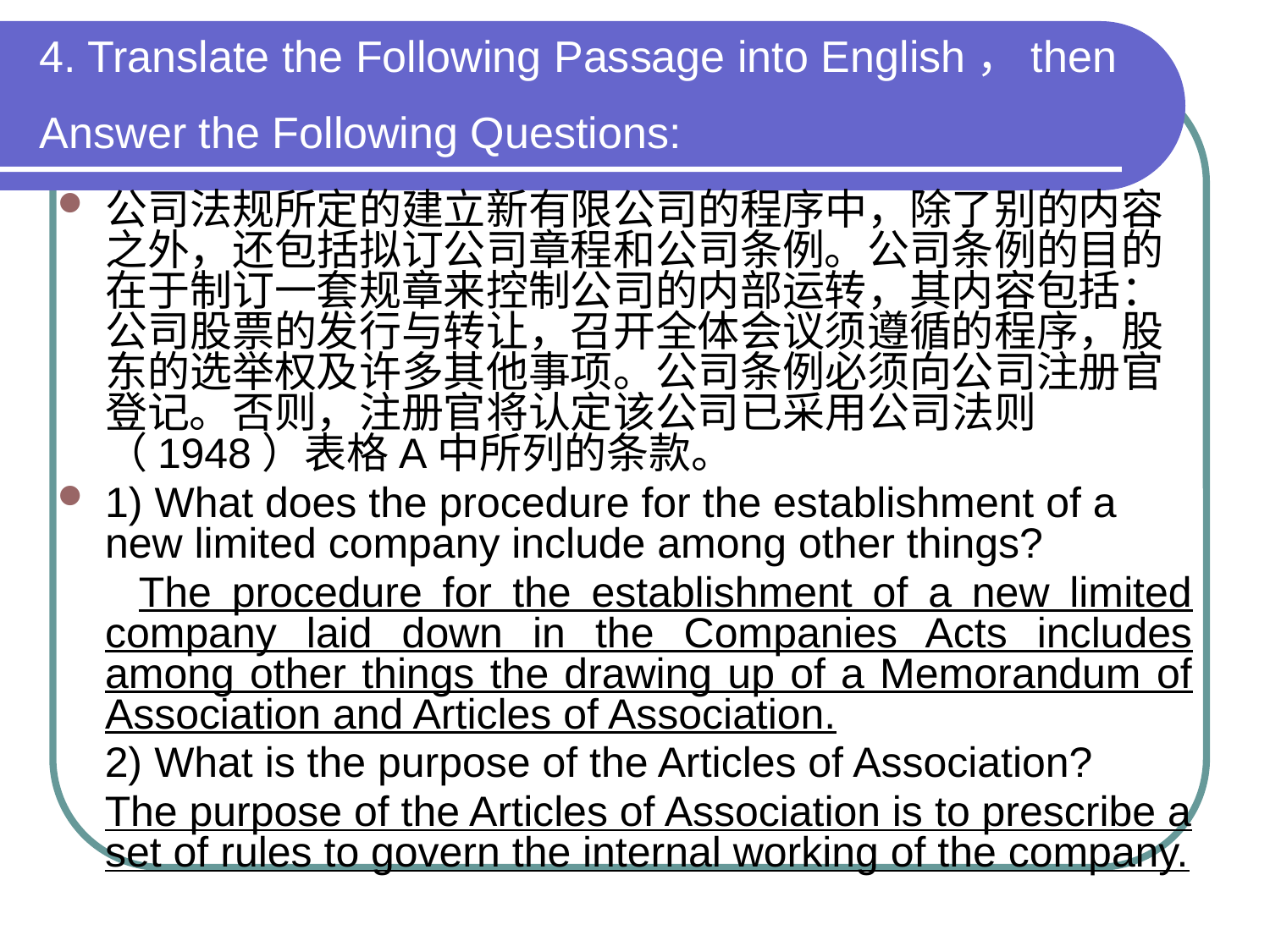

4. Translate the Following Passage into English，then Answer the Following Questions:
公司法规所定的建立新有限公司的程序中，除了别的内容之外，还包括拟订公司章程和公司条例。公司条例的目的在于制订一套规章来控制公司的内部运转，其内容包括：公司股票的发行与转让，召开全体会议须遵循的程序，股东的选举权及许多其他事项。公司条例必须向公司注册官登记。否则，注册官将认定该公司已采用公司法则（1948）表格A中所列的条款。
1) What does the procedure for the establishment of a new limited company include among other things?
    The procedure for the establishment of a new limited company laid down in the Companies Acts includes among other things the drawing up of a Memorandum of Association and Articles of Association.
    2) What is the purpose of the Articles of Association?
    The purpose of the Articles of Association is to prescribe a set of rules to govern the internal working of the company.